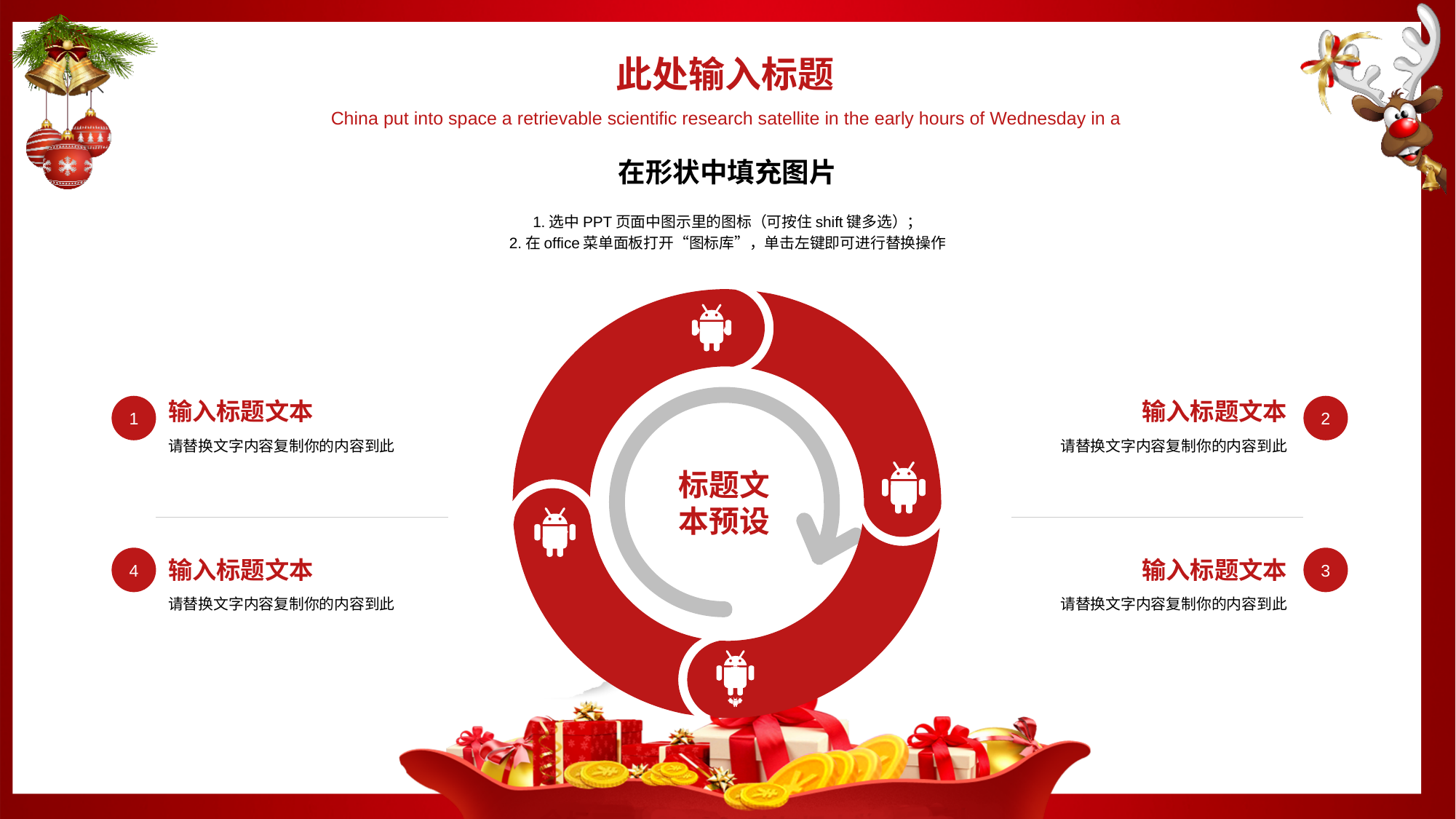

此处输入标题
China put into space a retrievable scientific research satellite in the early hours of Wednesday in a
在形状中填充图片
1.选中PPT页面中图示里的图标（可按住shift键多选）；
2.在office菜单面板打开“图标库”，单击左键即可进行替换操作

2016
Aliquam gravida eu enim ut molestie.
标题文
本预设

1
2
输入标题文本
请替换文字内容复制你的内容到此
输入标题文本
请替换文字内容复制你的内容到此
输入标题文本
请替换文字内容复制你的内容到此
输入标题文本
请替换文字内容复制你的内容到此
4
3